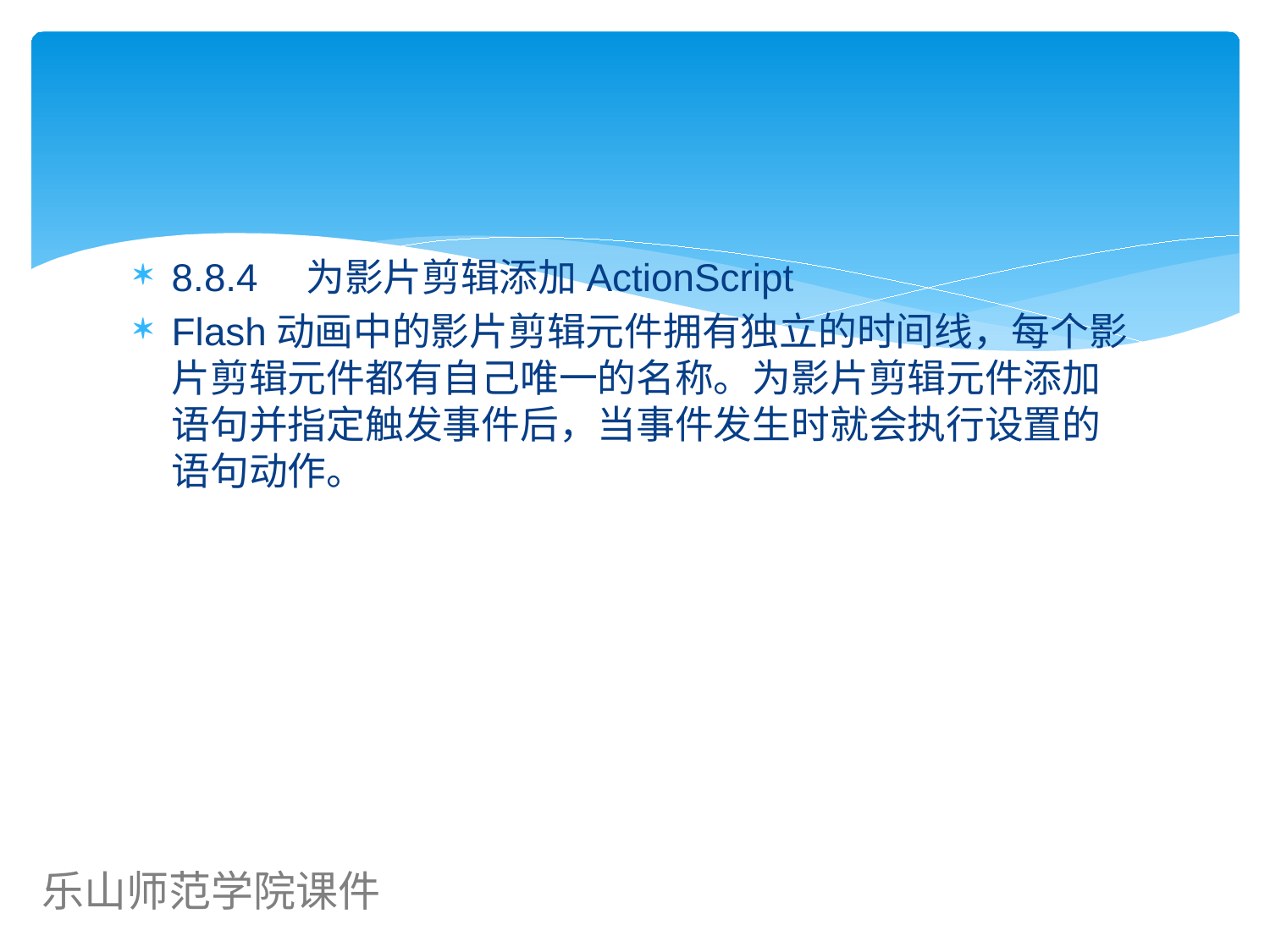

8.8.4　为影片剪辑添加ActionScript
Flash动画中的影片剪辑元件拥有独立的时间线，每个影片剪辑元件都有自己唯一的名称。为影片剪辑元件添加语句并指定触发事件后，当事件发生时就会执行设置的语句动作。